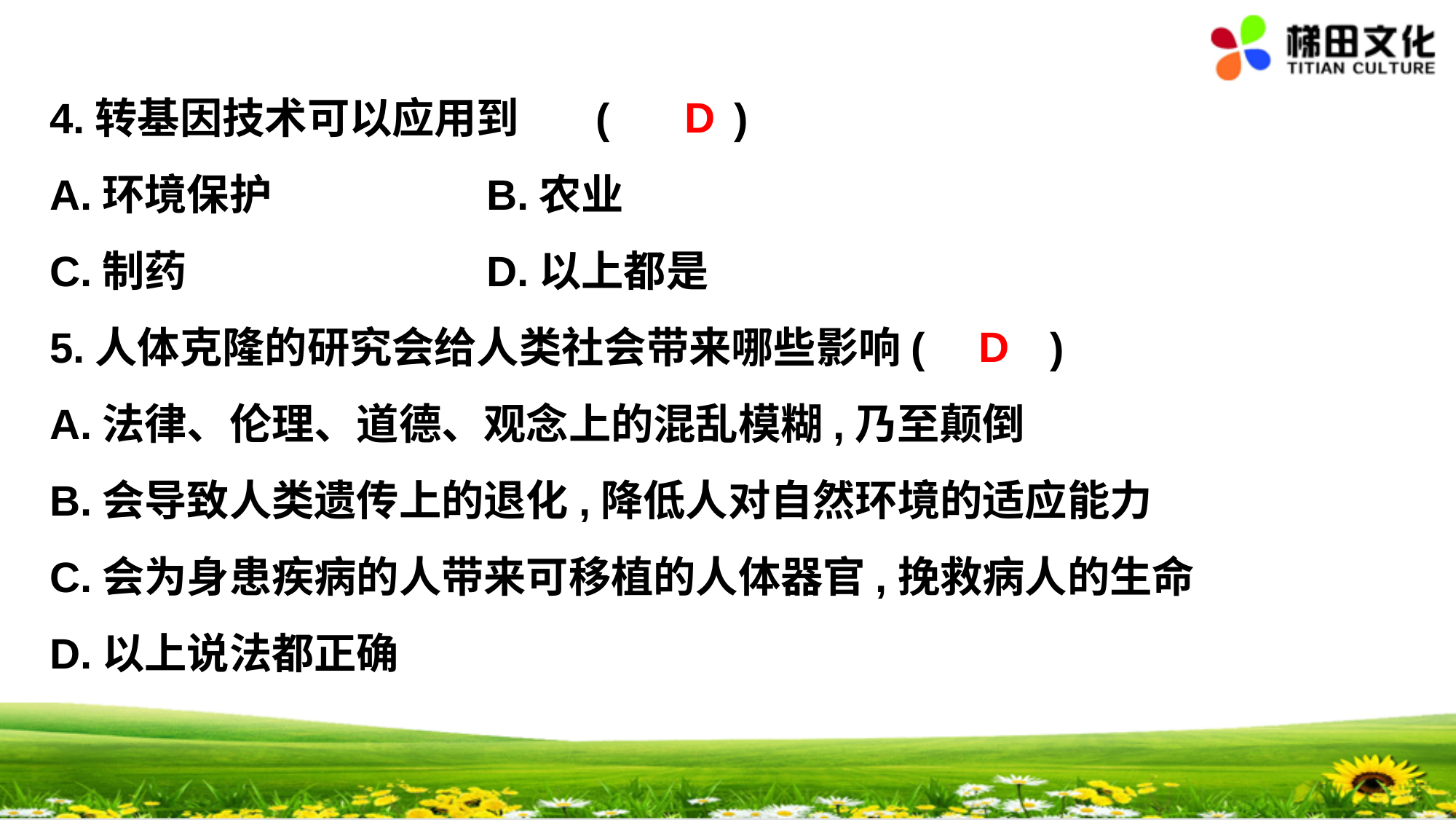

D
4.转基因技术可以应用到	(　  　)
A.环境保护		B.农业
C.制药			D.以上都是
5.人体克隆的研究会给人类社会带来哪些影响(　  　)
A.法律、伦理、道德、观念上的混乱模糊,乃至颠倒
B.会导致人类遗传上的退化,降低人对自然环境的适应能力
C.会为身患疾病的人带来可移植的人体器官,挽救病人的生命
D.以上说法都正确
D